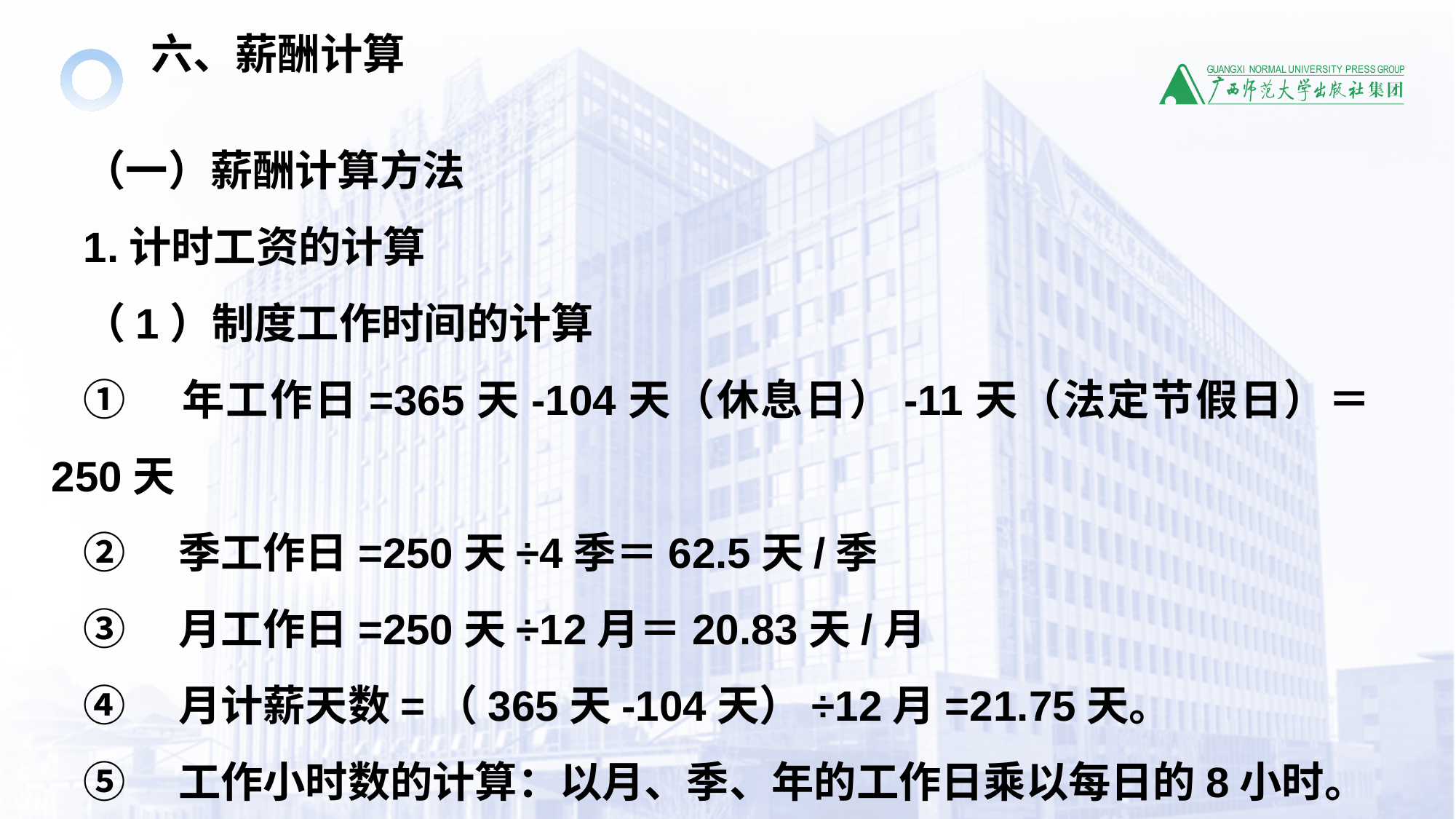

六、薪酬计算

（一）薪酬计算方法
1.计时工资的计算
（1）制度工作时间的计算
①　年工作日=365天-104天（休息日）-11天（法定节假日）＝250天
②　季工作日=250天÷4季＝62.5天/季
③　月工作日=250天÷12月＝20.83天/月
④　月计薪天数=（365天-104天）÷12月=21.75天。
⑤　工作小时数的计算：以月、季、年的工作日乘以每日的8小时。